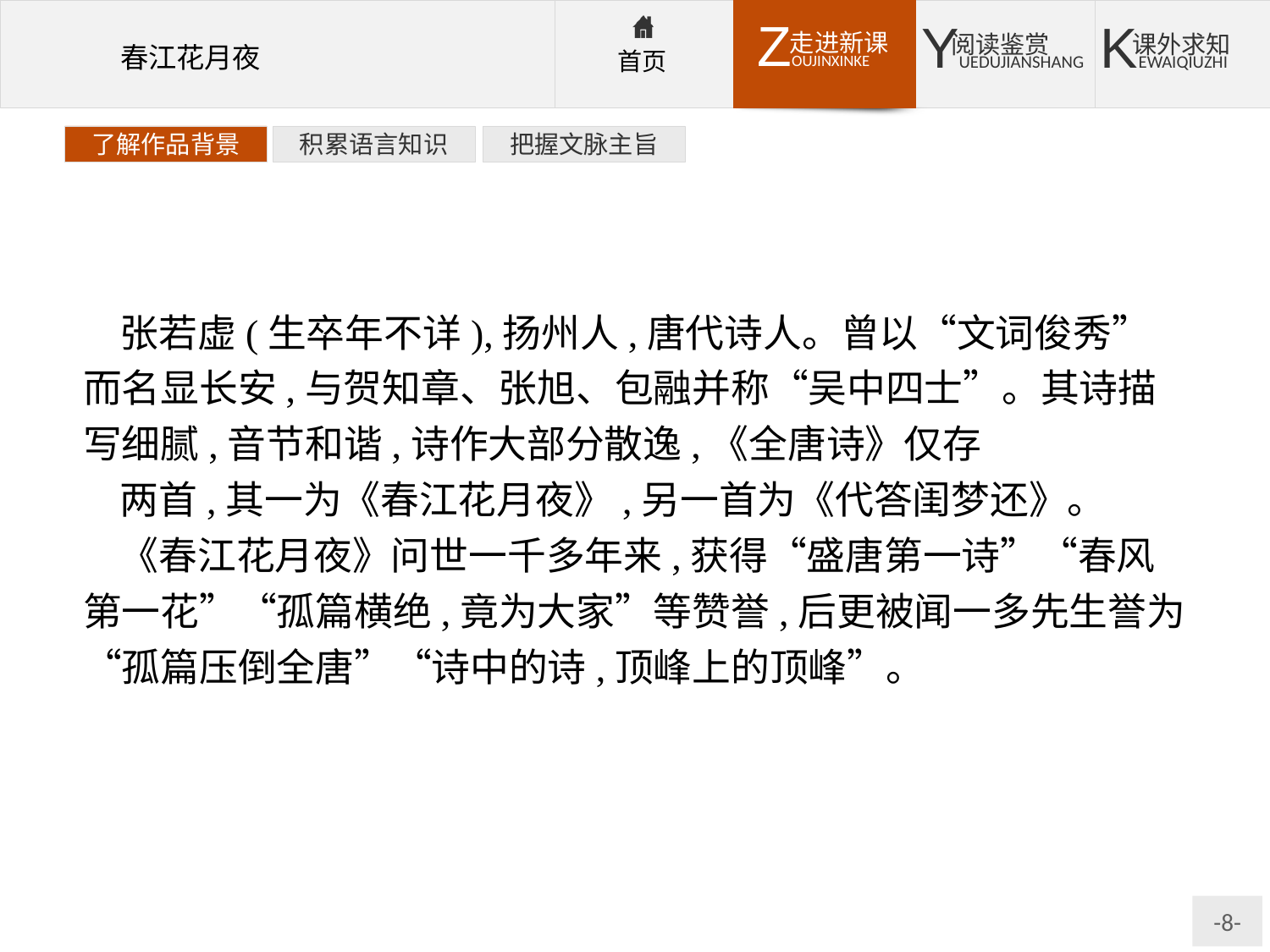

了解作品背景
积累语言知识
把握文脉主旨
张若虚(生卒年不详),扬州人,唐代诗人。曾以“文词俊秀”而名显长安,与贺知章、张旭、包融并称“吴中四士”。其诗描写细腻,音节和谐,诗作大部分散逸,《全唐诗》仅存
两首,其一为《春江花月夜》,另一首为《代答闺梦还》。
《春江花月夜》问世一千多年来,获得“盛唐第一诗”“春风第一花”“孤篇横绝,竟为大家”等赞誉,后更被闻一多先生誉为“孤篇压倒全唐”“诗中的诗,顶峰上的顶峰”。